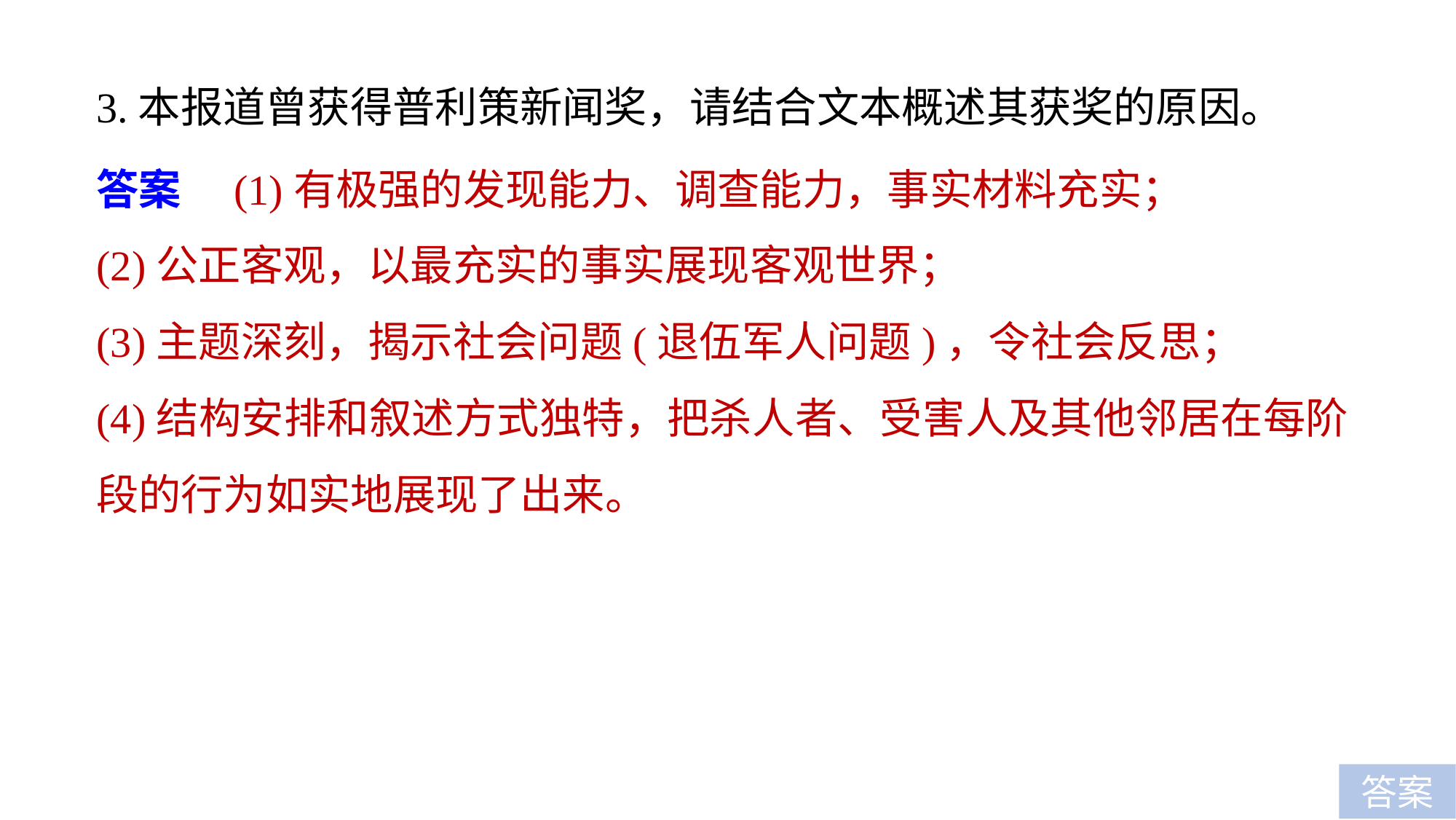

3.本报道曾获得普利策新闻奖，请结合文本概述其获奖的原因。
答案　(1)有极强的发现能力、调查能力，事实材料充实；
(2)公正客观，以最充实的事实展现客观世界；
(3)主题深刻，揭示社会问题(退伍军人问题)，令社会反思；
(4)结构安排和叙述方式独特，把杀人者、受害人及其他邻居在每阶段的行为如实地展现了出来。
答案